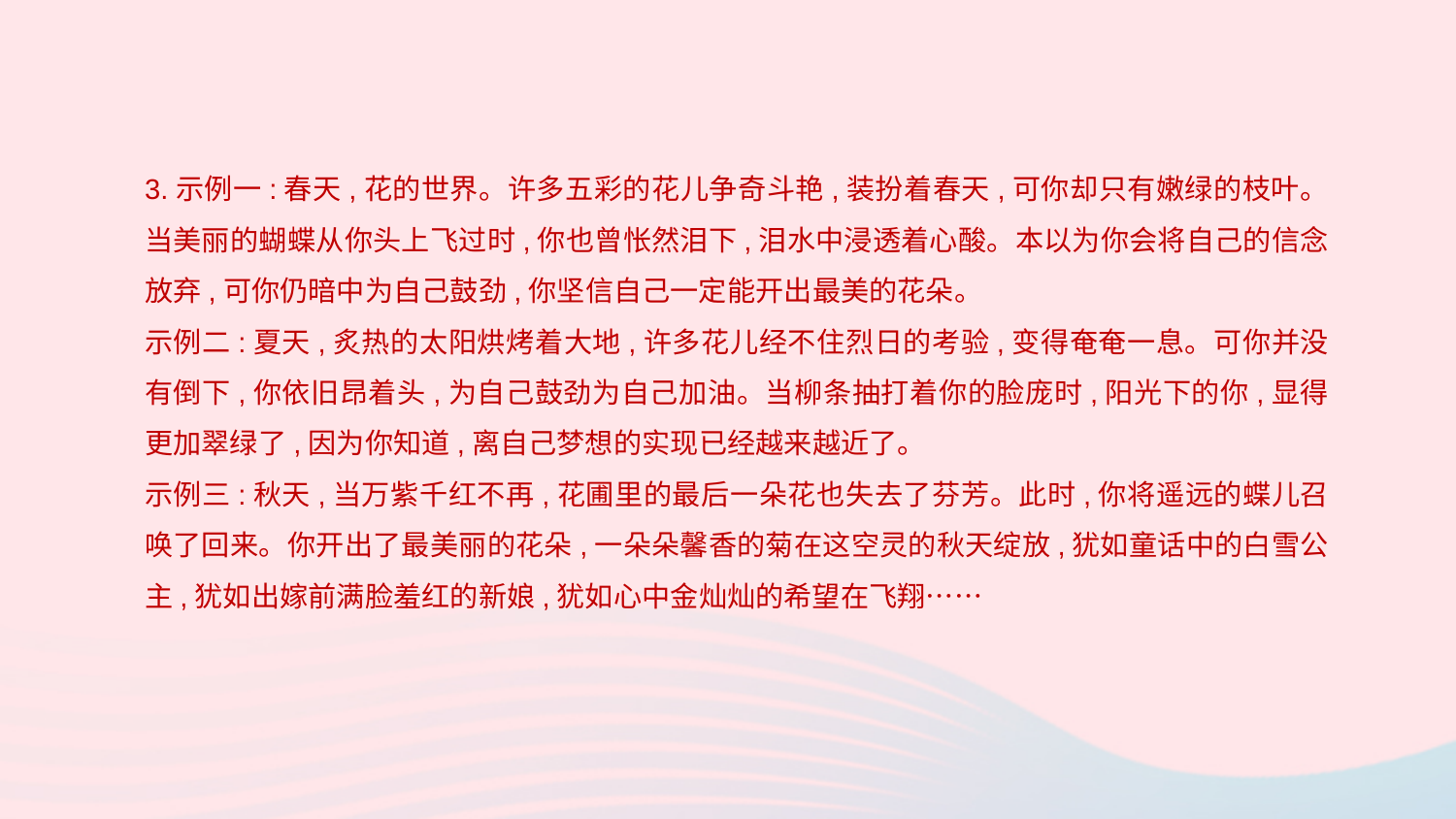

3.示例一:春天,花的世界。许多五彩的花儿争奇斗艳,装扮着春天,可你却只有嫩绿的枝叶。当美丽的蝴蝶从你头上飞过时,你也曾怅然泪下,泪水中浸透着心酸。本以为你会将自己的信念放弃,可你仍暗中为自己鼓劲,你坚信自己一定能开出最美的花朵。
示例二:夏天,炙热的太阳烘烤着大地,许多花儿经不住烈日的考验,变得奄奄一息。可你并没有倒下,你依旧昂着头,为自己鼓劲为自己加油。当柳条抽打着你的脸庞时,阳光下的你,显得更加翠绿了,因为你知道,离自己梦想的实现已经越来越近了。
示例三:秋天,当万紫千红不再,花圃里的最后一朵花也失去了芬芳。此时,你将遥远的蝶儿召唤了回来。你开出了最美丽的花朵,一朵朵馨香的菊在这空灵的秋天绽放,犹如童话中的白雪公主,犹如出嫁前满脸羞红的新娘,犹如心中金灿灿的希望在飞翔……